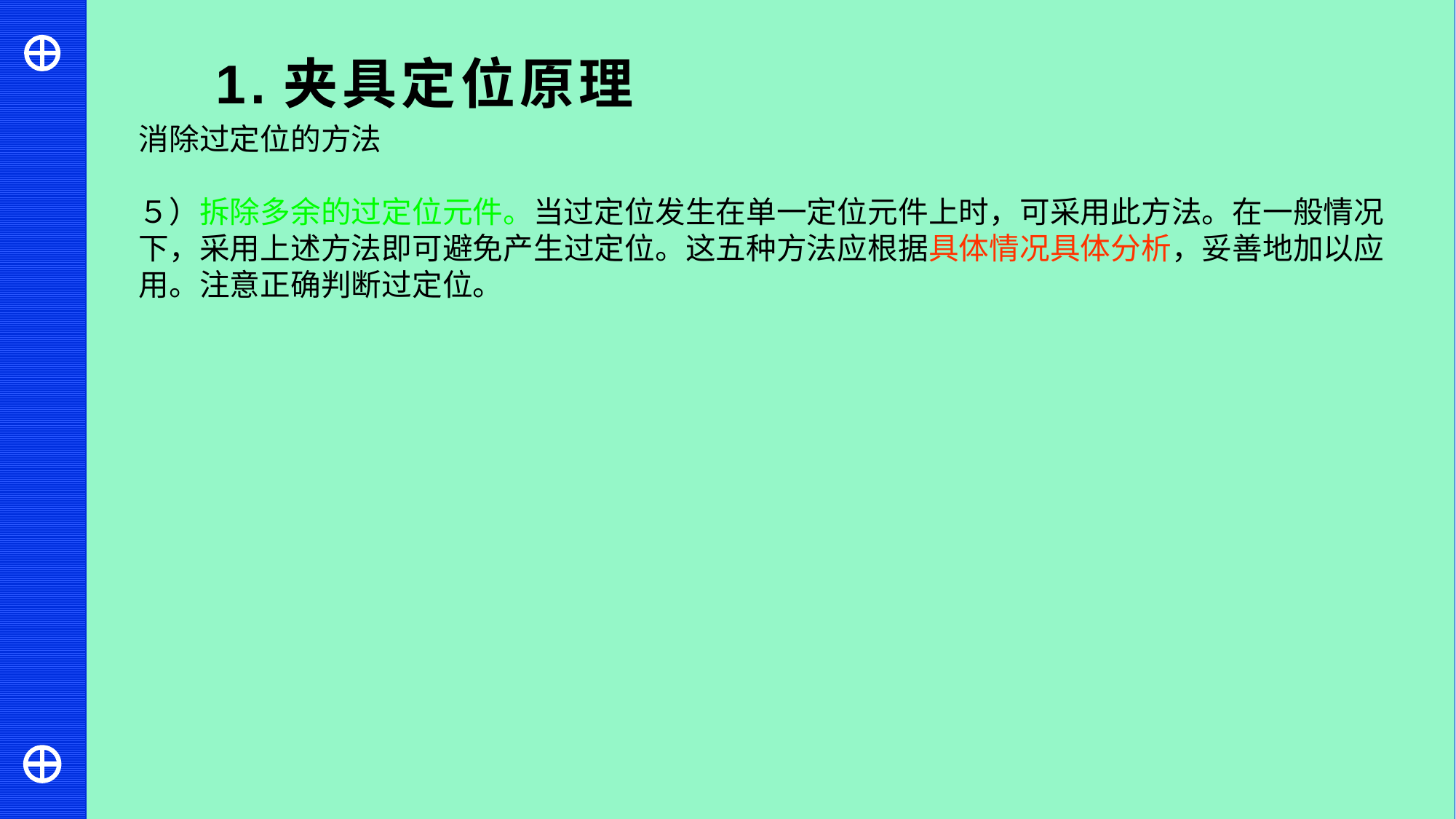

1.夹具定位原理
消除过定位的方法

５）拆除多余的过定位元件。当过定位发生在单一定位元件上时，可采用此方法。在一般情况下，采用上述方法即可避免产生过定位。这五种方法应根据具体情况具体分析，妥善地加以应用。注意正确判断过定位。